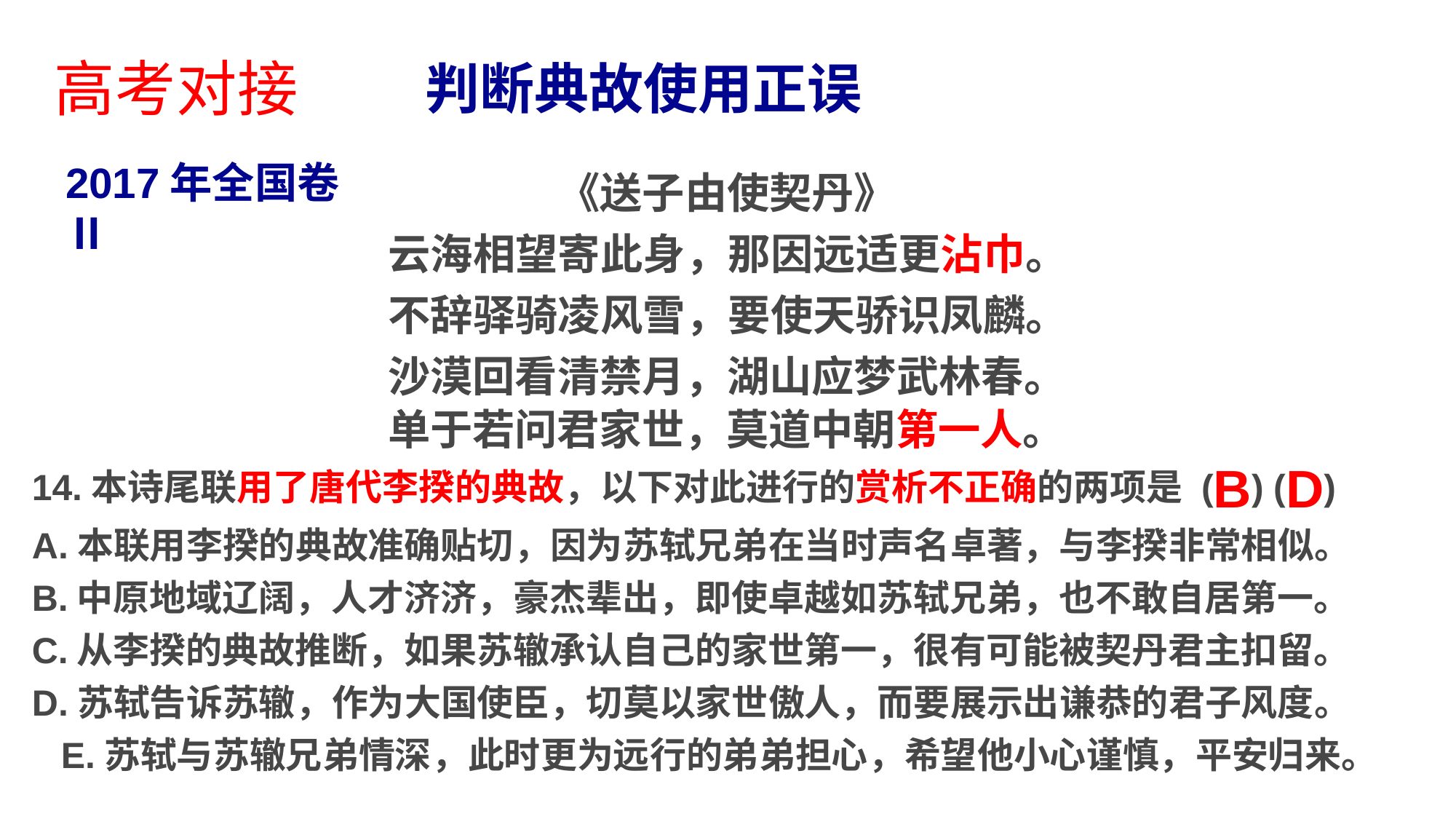

高考对接
判断典故使用正误
《送子由使契丹》
云海相望寄此身，那因远适更沾巾。 不辞驿骑凌风雪，要使天骄识凤麟。 沙漠回看清禁月，湖山应梦武林春。
2017年全国卷Ⅱ
单于若问君家世，莫道中朝第一人。
14.本诗尾联用了唐代李揆的典故，以下对此进行的赏析不正确的两项是 (B)	(D)
A.本联用李揆的典故准确贴切，因为苏轼兄弟在当时声名卓著，与李揆非常相似。
B.中原地域辽阔，人才济济，豪杰辈出，即使卓越如苏轼兄弟，也不敢自居第一。
C.从李揆的典故推断，如果苏辙承认自己的家世第一，很有可能被契丹君主扣留。
D.苏轼告诉苏辙，作为大国使臣，切莫以家世傲人，而要展示出谦恭的君子风度。  E.苏轼与苏辙兄弟情深，此时更为远行的弟弟担心，希望他小心谨慎，平安归来。